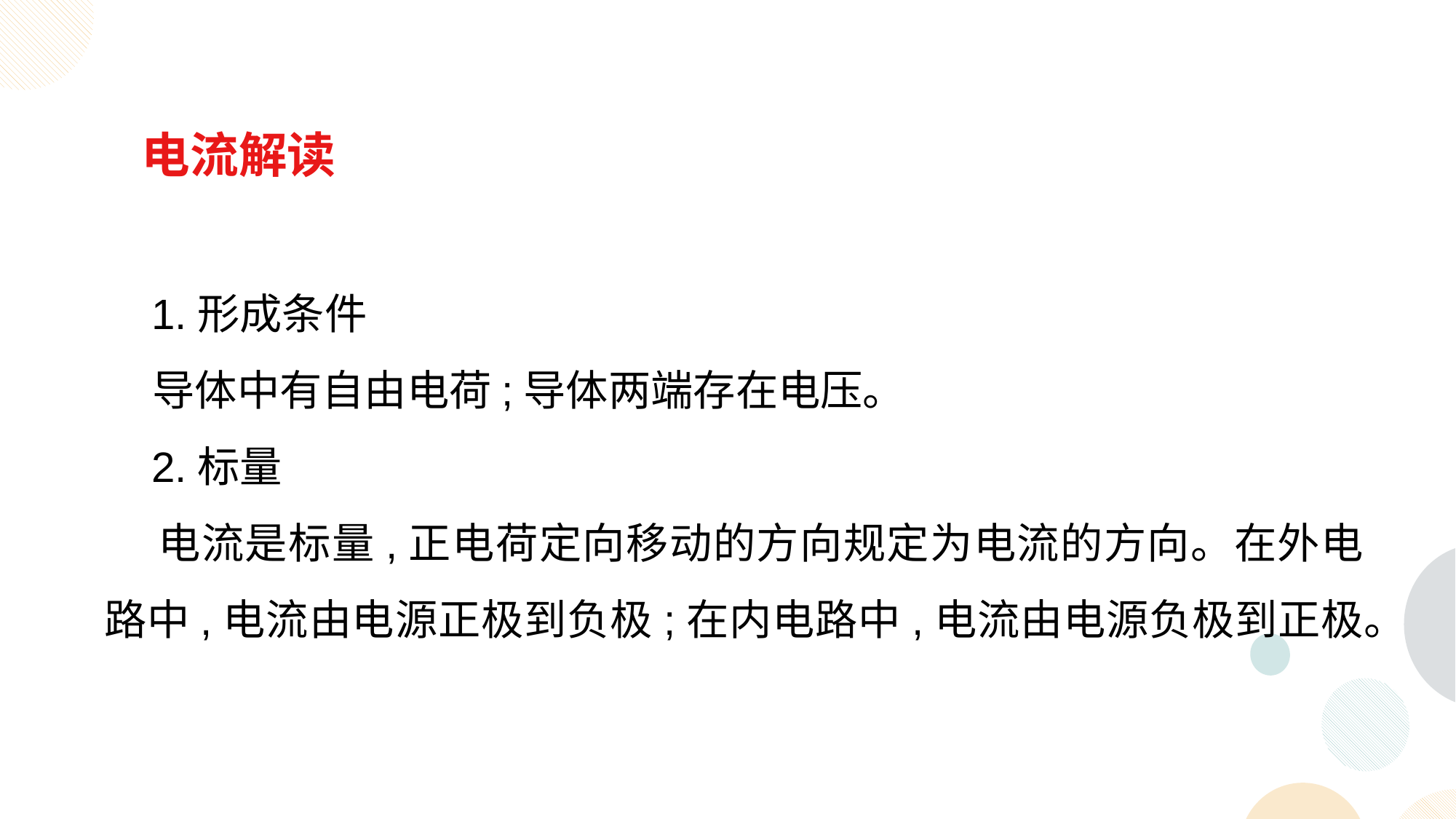

电流解读
    1.形成条件
    导体中有自由电荷;导体两端存在电压。
    2.标量
    电流是标量,正电荷定向移动的方向规定为电流的方向。在外电路中,电流由电源正极到负极;在内电路中,电流由电源负极到正极。